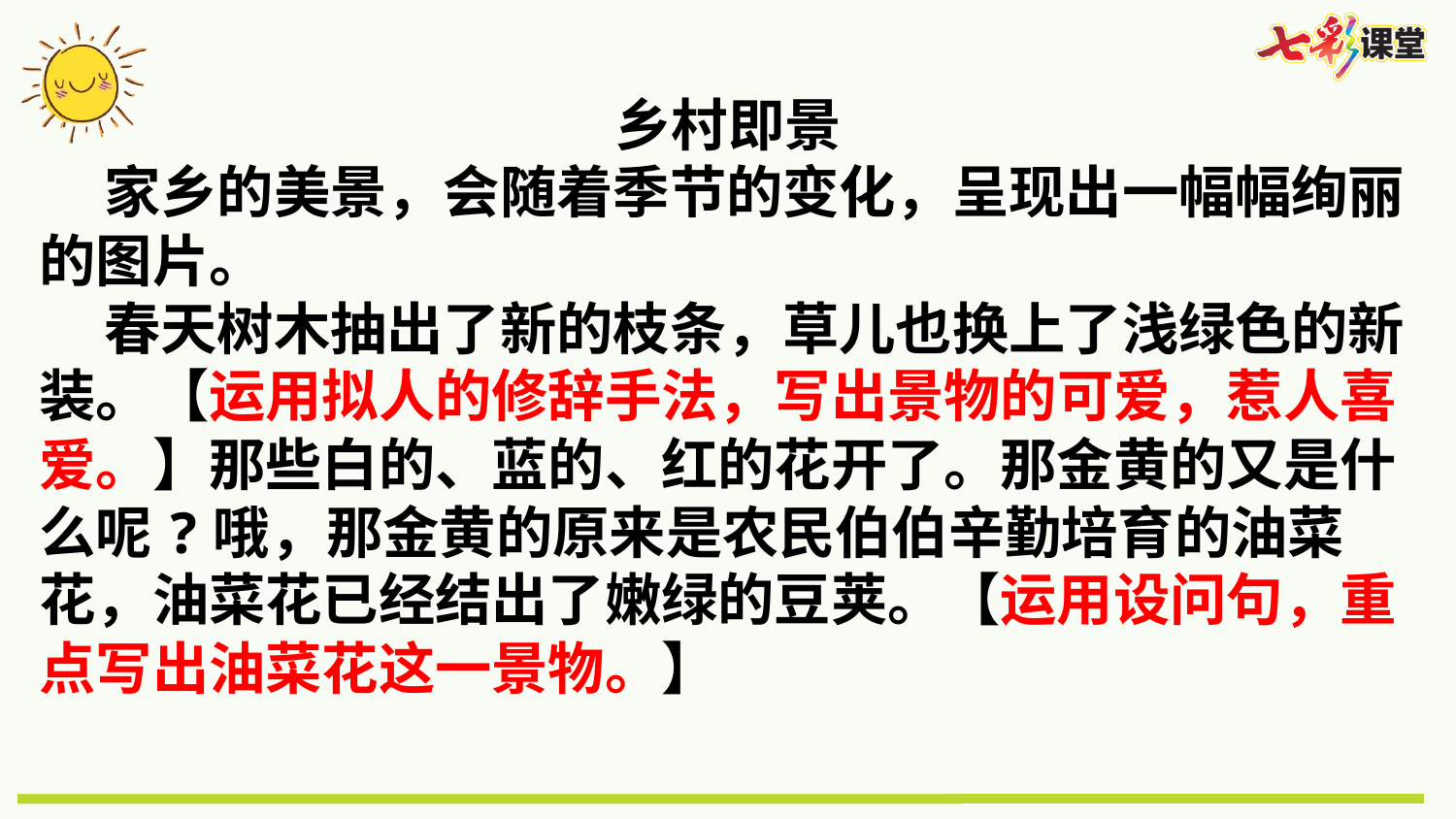

乡村即景
    家乡的美景，会随着季节的变化，呈现出一幅幅绚丽的图片。
    春天树木抽出了新的枝条，草儿也换上了浅绿色的新装。【运用拟人的修辞手法，写出景物的可爱，惹人喜爱。】那些白的、蓝的、红的花开了。那金黄的又是什么呢?哦，那金黄的原来是农民伯伯辛勤培育的油菜花，油菜花已经结出了嫩绿的豆荚。【运用设问句，重点写出油菜花这一景物。】